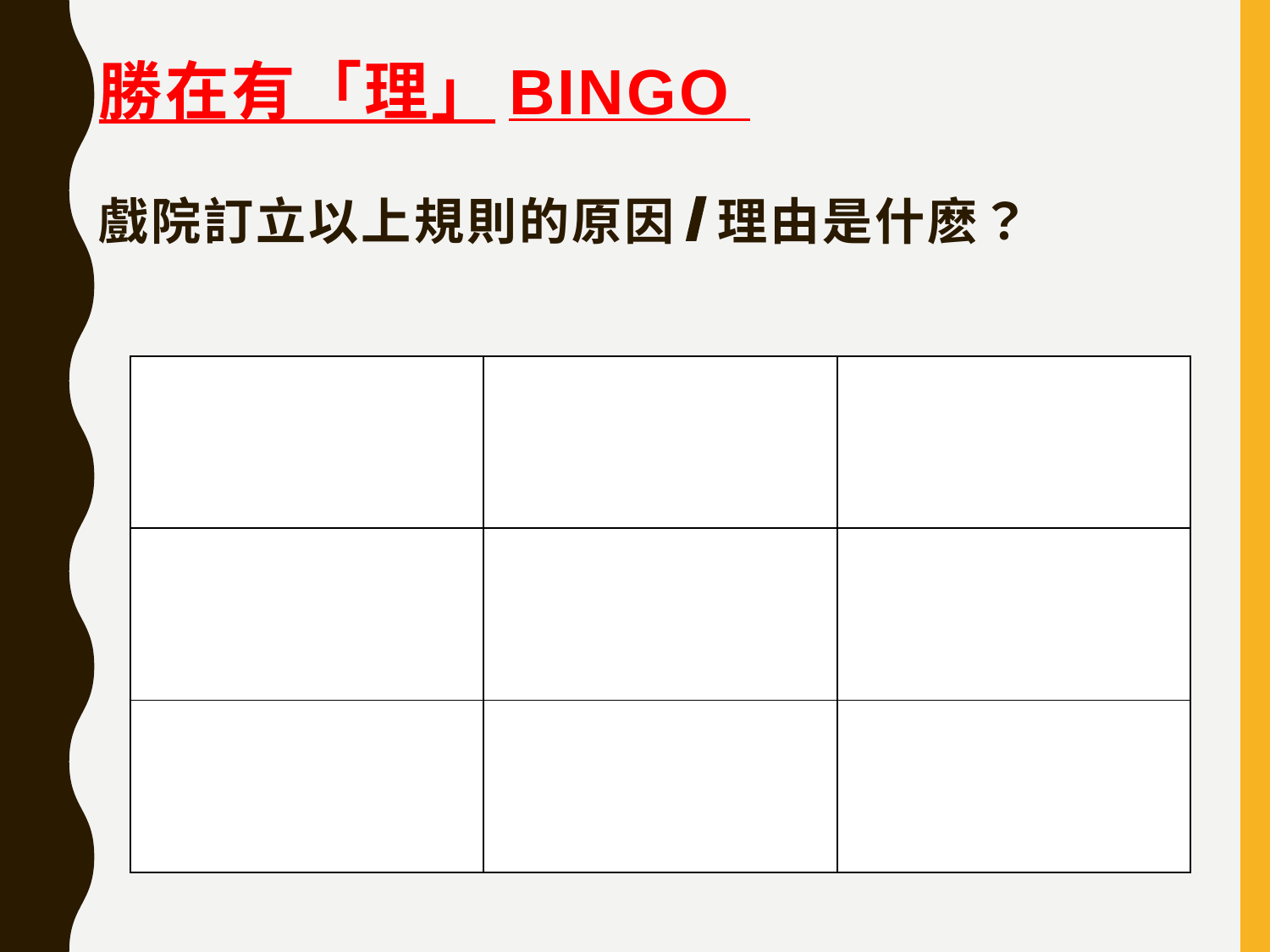

# 勝在有「理」BINGO 戲院訂立以上規則的原因/理由是什麽？
|  |  |  |
| --- | --- | --- |
|  |  |  |
|  |  |  |